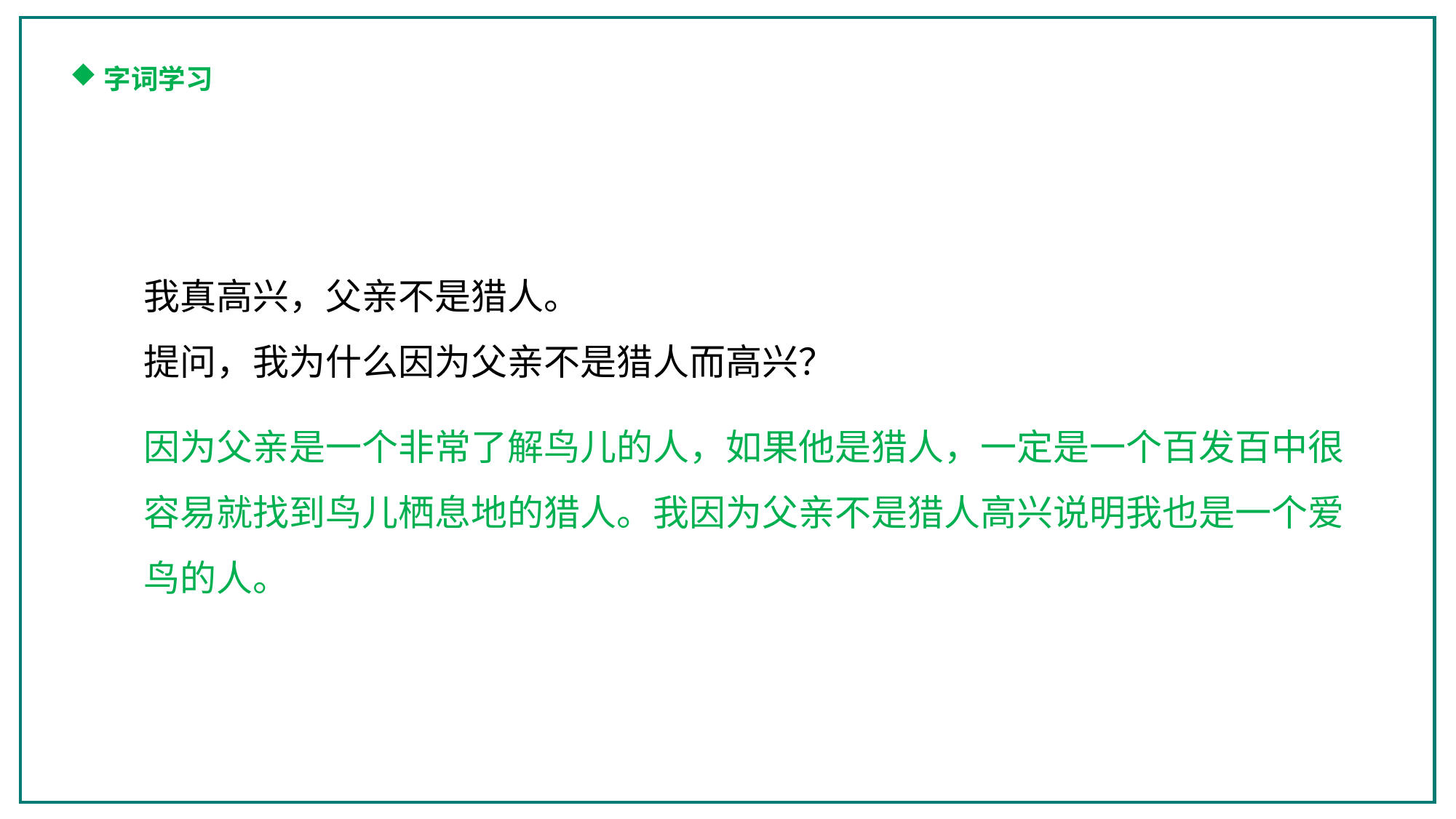

字词学习

我真高兴，父亲不是猎人。
提问，我为什么因为父亲不是猎人而高兴？
因为父亲是一个非常了解鸟儿的人，如果他是猎人，一定是一个百发百中很容易就找到鸟儿栖息地的猎人。我因为父亲不是猎人高兴说明我也是一个爱鸟的人。